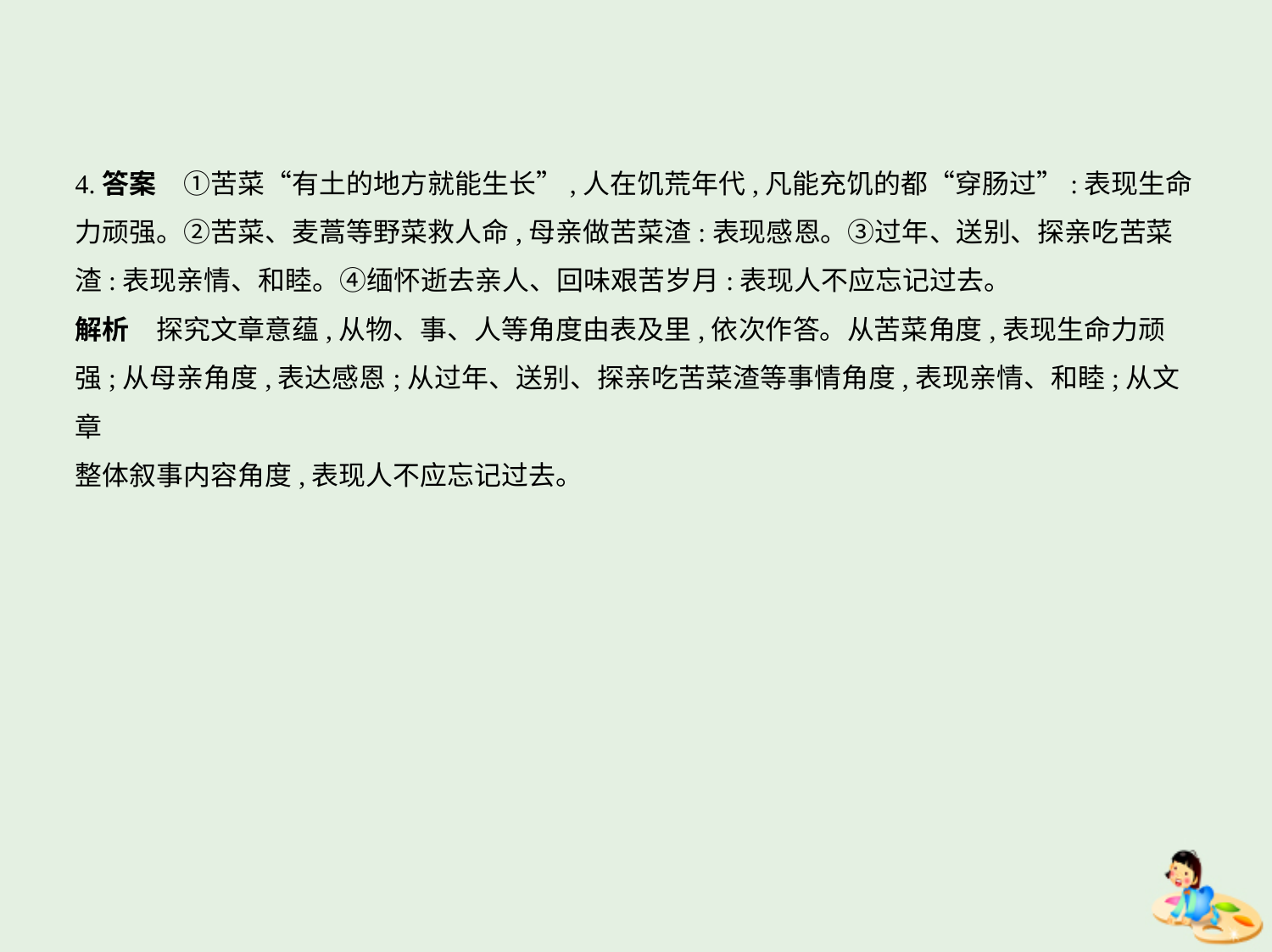

4.答案　①苦菜“有土的地方就能生长”,人在饥荒年代,凡能充饥的都“穿肠过”:表现生命
力顽强。②苦菜、麦蒿等野菜救人命,母亲做苦菜渣:表现感恩。③过年、送别、探亲吃苦菜
渣:表现亲情、和睦。④缅怀逝去亲人、回味艰苦岁月:表现人不应忘记过去。
解析　探究文章意蕴,从物、事、人等角度由表及里,依次作答。从苦菜角度,表现生命力顽
强;从母亲角度,表达感恩;从过年、送别、探亲吃苦菜渣等事情角度,表现亲情、和睦;从文章
整体叙事内容角度,表现人不应忘记过去。